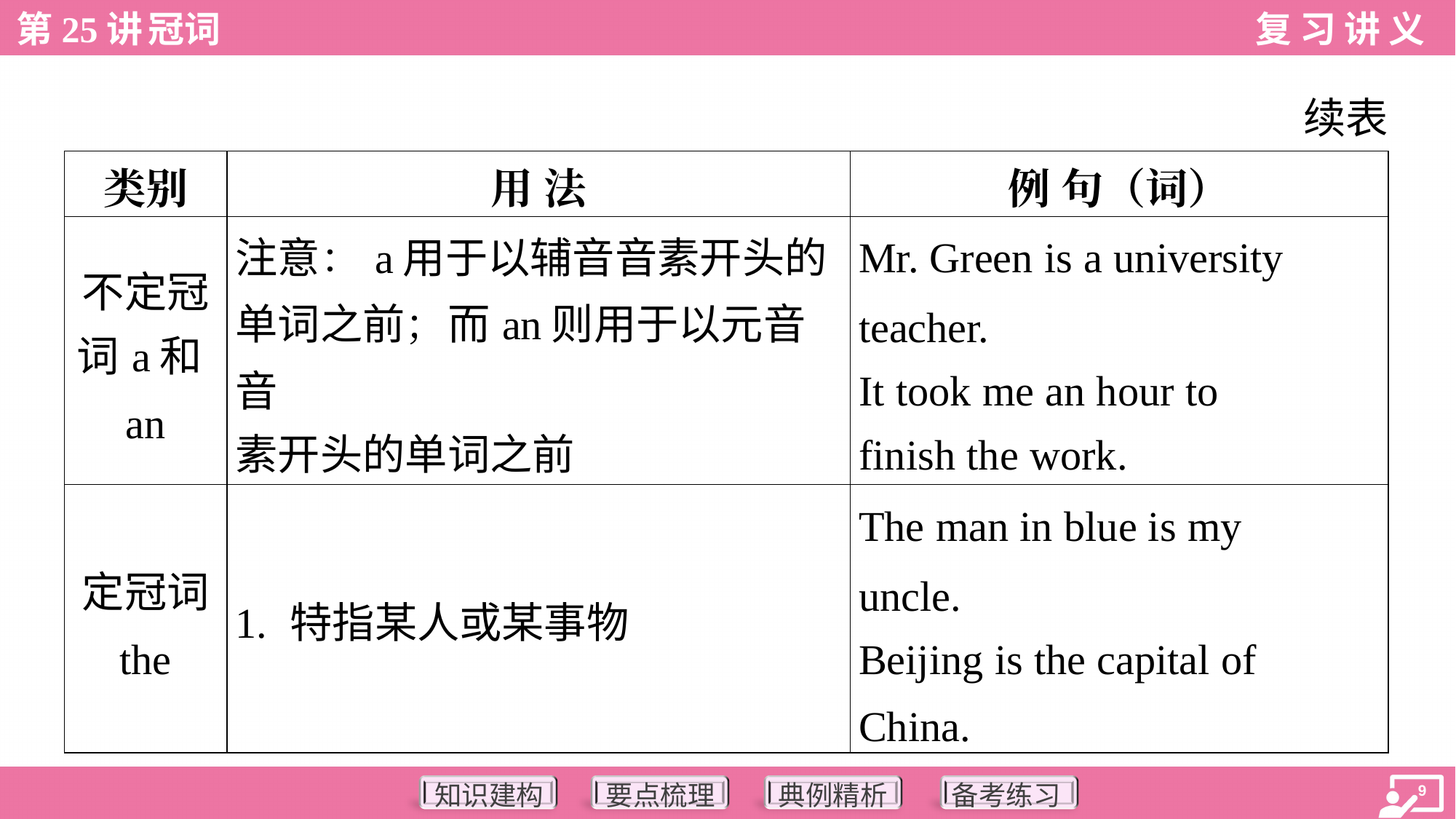

续表
| 类别 | 用 法 | 例 句（词） |
| --- | --- | --- |
| 不定冠 词a和an | 注意：a用于以辅音音素开头的 单词之前；而an则用于以元音音 素开头的单词之前 | Mr. Green is a university teacher. It took me an hour to finish the work. |
| 定冠词 the | 1. 特指某人或某事物 | The man in blue is my uncle. Beijing is the capital of China. |